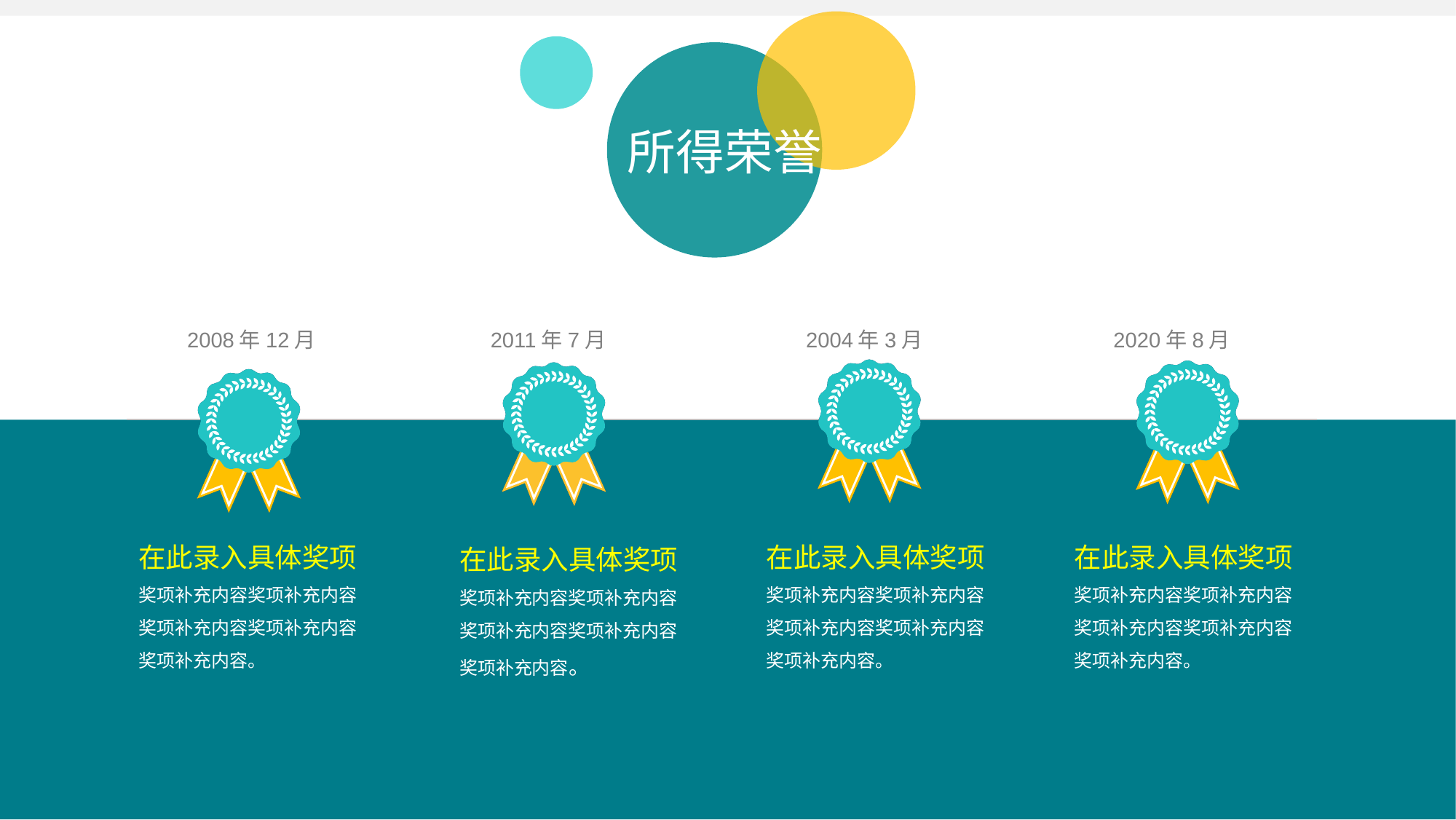

所得荣誉
2008年12月
2011年7月
2004年3月
2020年8月

在此录入具体奖项
奖项补充内容奖项补充内容奖项补充内容奖项补充内容奖项补充内容。
在此录入具体奖项
奖项补充内容奖项补充内容奖项补充内容奖项补充内容奖项补充内容。
在此录入具体奖项
奖项补充内容奖项补充内容奖项补充内容奖项补充内容奖项补充内容。
在此录入具体奖项
奖项补充内容奖项补充内容奖项补充内容奖项补充内容奖项补充内容。